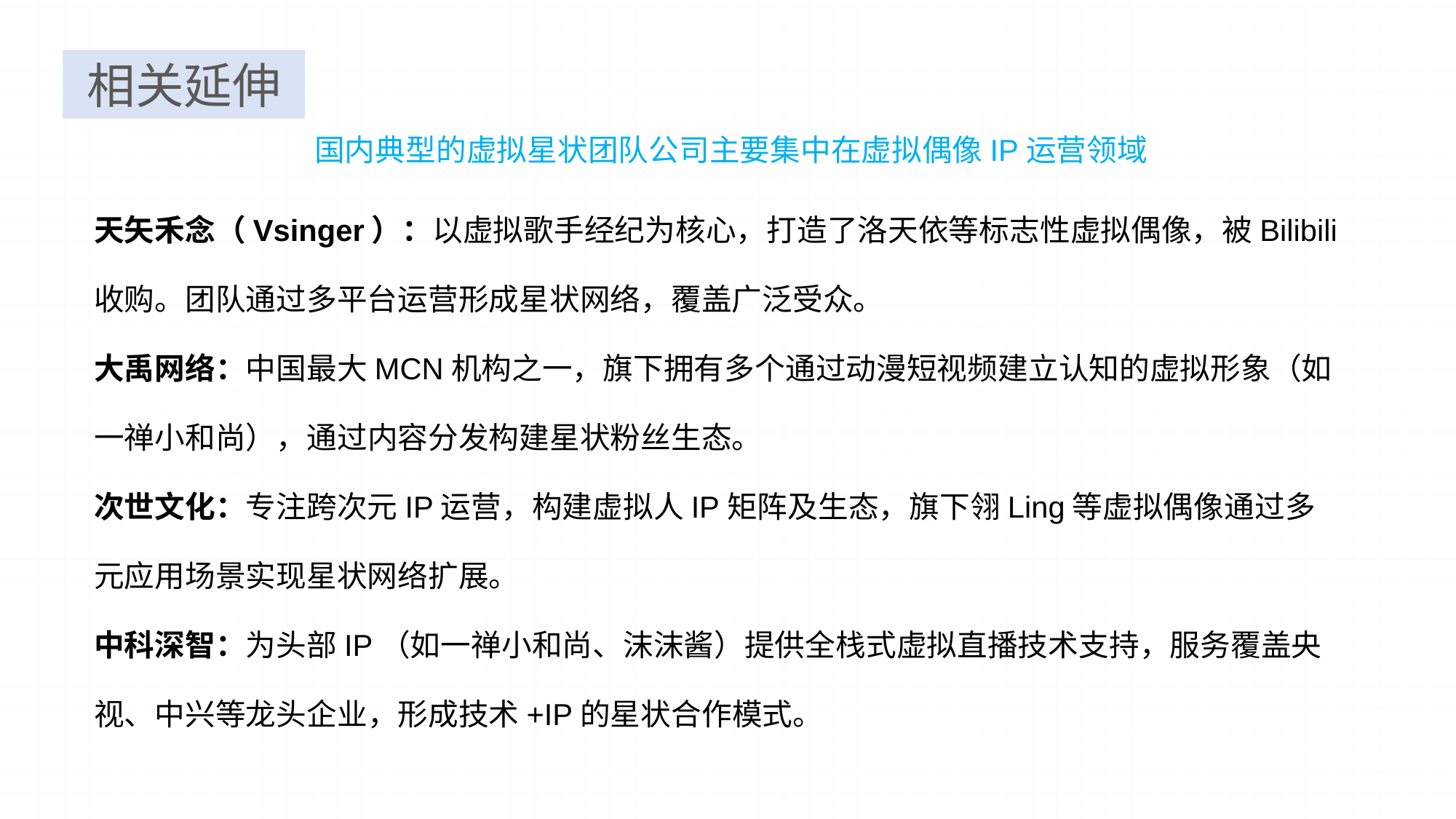

相关延伸
国内典型的虚拟星状团队公司主要集中在虚拟偶像IP运营领域
天矢禾念（Vsinger）：以虚拟歌手经纪为核心，打造了洛天依等标志性虚拟偶像，被Bilibili收购。团队通过多平台运营形成星状网络，覆盖广泛受众。
大禹网络：中国最大MCN机构之一，旗下拥有多个通过动漫短视频建立认知的虚拟形象（如一禅小和尚），通过内容分发构建星状粉丝生态。
次世文化：专注跨次元IP运营，构建虚拟人IP矩阵及生态，旗下翎Ling等虚拟偶像通过多元应用场景实现星状网络扩展。
中科深智：为头部IP（如一禅小和尚、沫沫酱）提供全栈式虚拟直播技术支持，服务覆盖央视、中兴等龙头企业，形成技术+IP的星状合作模式。